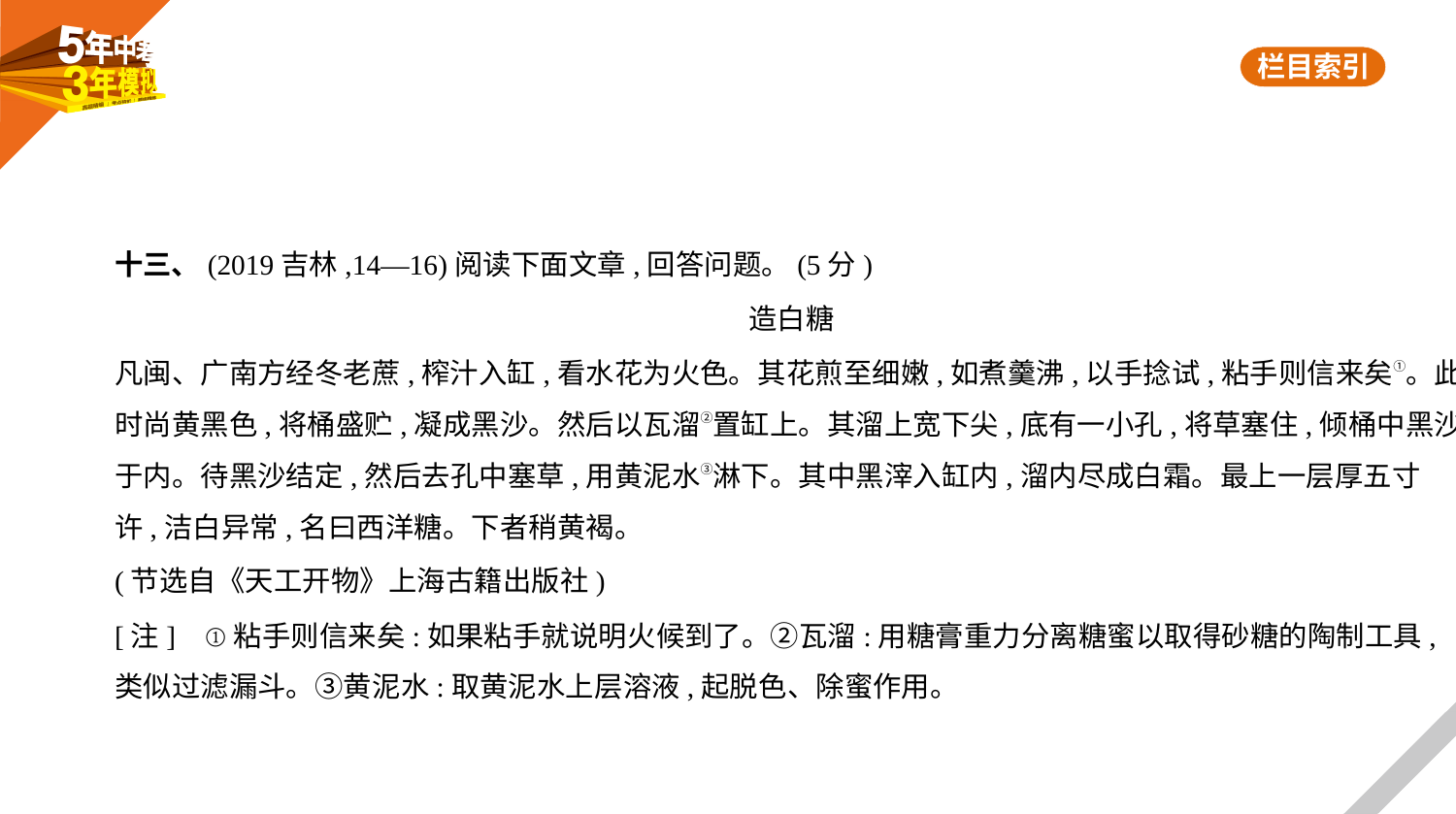

十三、(2019吉林,14—16)阅读下面文章,回答问题。(5分)
造白糖
凡闽、广南方经冬老蔗,榨汁入缸,看水花为火色。其花煎至细嫩,如煮羹沸,以手捻试,粘手则信来矣①。此
时尚黄黑色,将桶盛贮,凝成黑沙。然后以瓦溜②置缸上。其溜上宽下尖,底有一小孔,将草塞住,倾桶中黑沙
于内。待黑沙结定,然后去孔中塞草,用黄泥水③淋下。其中黑滓入缸内,溜内尽成白霜。最上一层厚五寸
许,洁白异常,名曰西洋糖。下者稍黄褐。
(节选自《天工开物》上海古籍出版社)
[注]    ①粘手则信来矣:如果粘手就说明火候到了。②瓦溜:用糖膏重力分离糖蜜以取得砂糖的陶制工具,
类似过滤漏斗。③黄泥水:取黄泥水上层溶液,起脱色、除蜜作用。